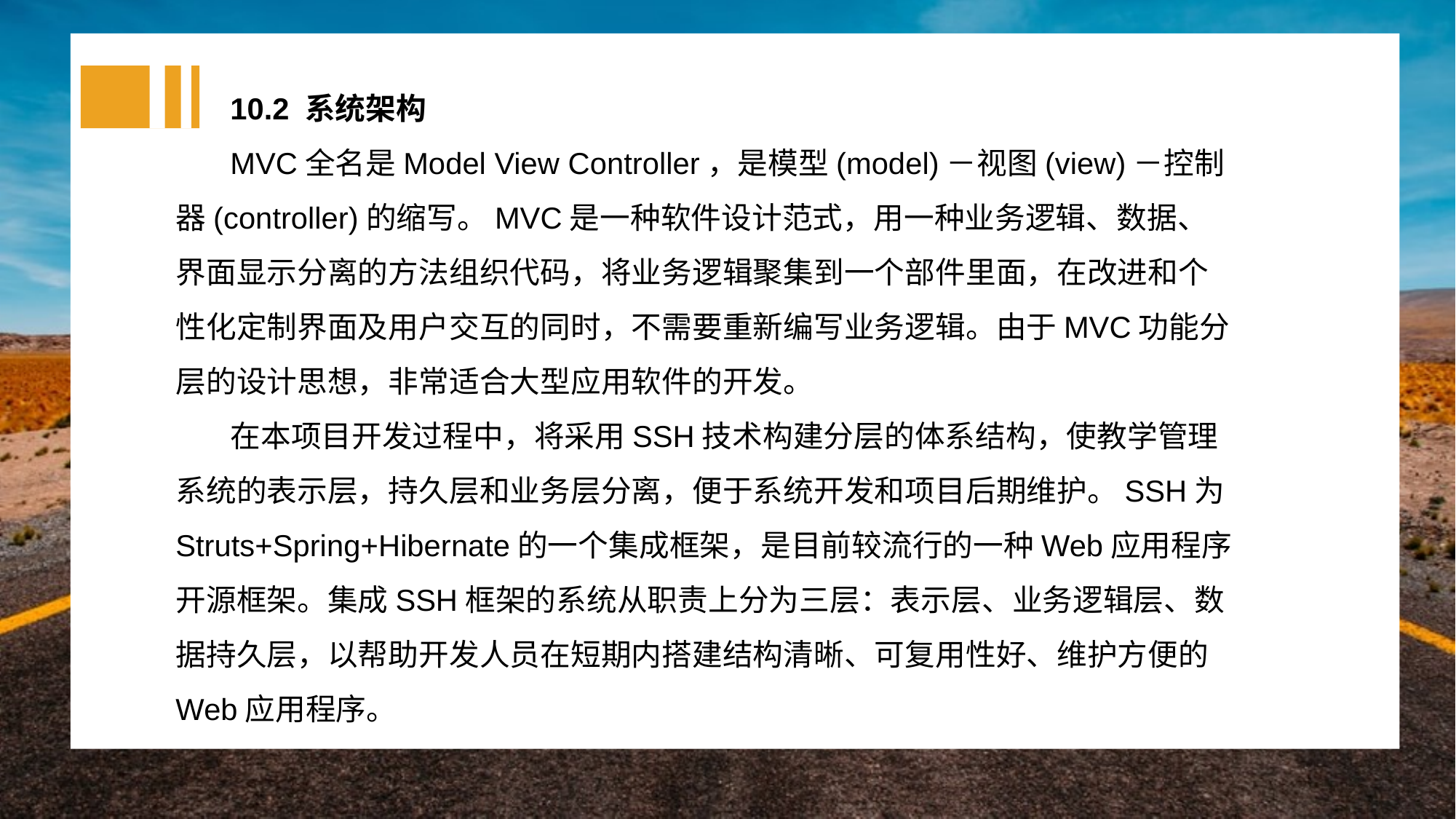

10.2 系统架构
MVC全名是Model View Controller，是模型(model)－视图(view)－控制器(controller)的缩写。MVC是一种软件设计范式，用一种业务逻辑、数据、界面显示分离的方法组织代码，将业务逻辑聚集到一个部件里面，在改进和个性化定制界面及用户交互的同时，不需要重新编写业务逻辑。由于MVC功能分层的设计思想，非常适合大型应用软件的开发。
在本项目开发过程中，将采用SSH技术构建分层的体系结构，使教学管理系统的表示层，持久层和业务层分离，便于系统开发和项目后期维护。SSH为Struts+Spring+Hibernate的一个集成框架，是目前较流行的一种Web应用程序开源框架。集成SSH框架的系统从职责上分为三层：表示层、业务逻辑层、数据持久层，以帮助开发人员在短期内搭建结构清晰、可复用性好、维护方便的Web应用程序。